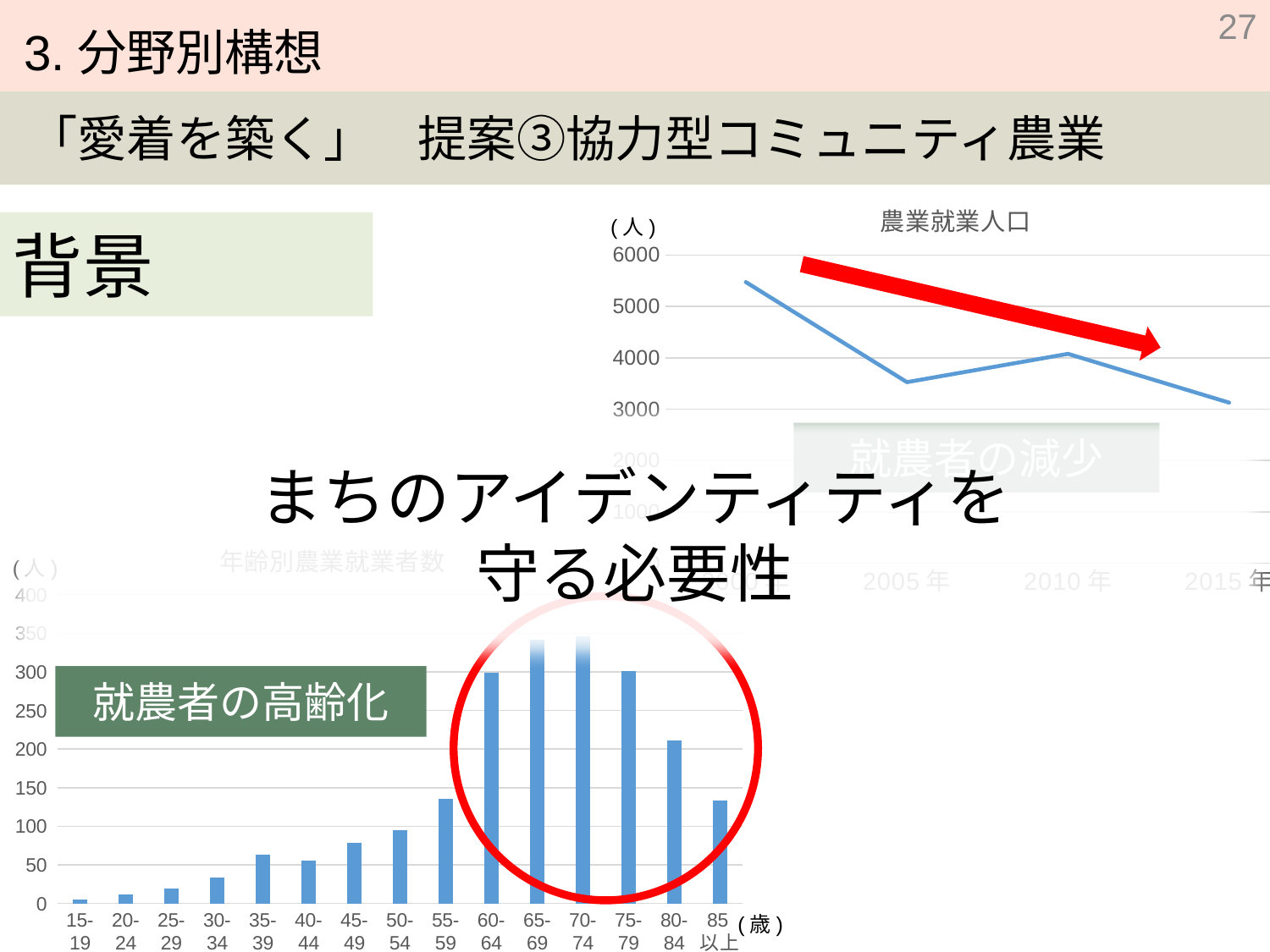

### Chart: 農業就業人口

| Category |  |
|---|---|
| 2000年 | 5475.0 |
| 2005年 | 3526.0 |
| 2010年 | 4077.0 |
| 2015年 | 3126.0 |
(人)
背景
背景

まちのアイデンティティを
守る必要性

就農者の減少

### Chart: 年齢別農業就業者数

| Category |  |
|---|---|
| 15-19 | 5.0 |
| 20-24 | 12.0 |
| 25-29 | 19.0 |
| 30-34 | 34.0 |
| 35-39 | 63.0 |
| 40-44 | 56.0 |
| 45-49 | 79.0 |
| 50-54 | 95.0 |
| 55-59 | 136.0 |
| 60-64 | 299.0 |
| 65-69 | 341.0 |
| 70-74 | 346.0 |
| 75-79 | 301.0 |
| 80-84 | 211.0 |
| 85以上 | 133.0 |
(人)

就農者の高齢化
(歳)